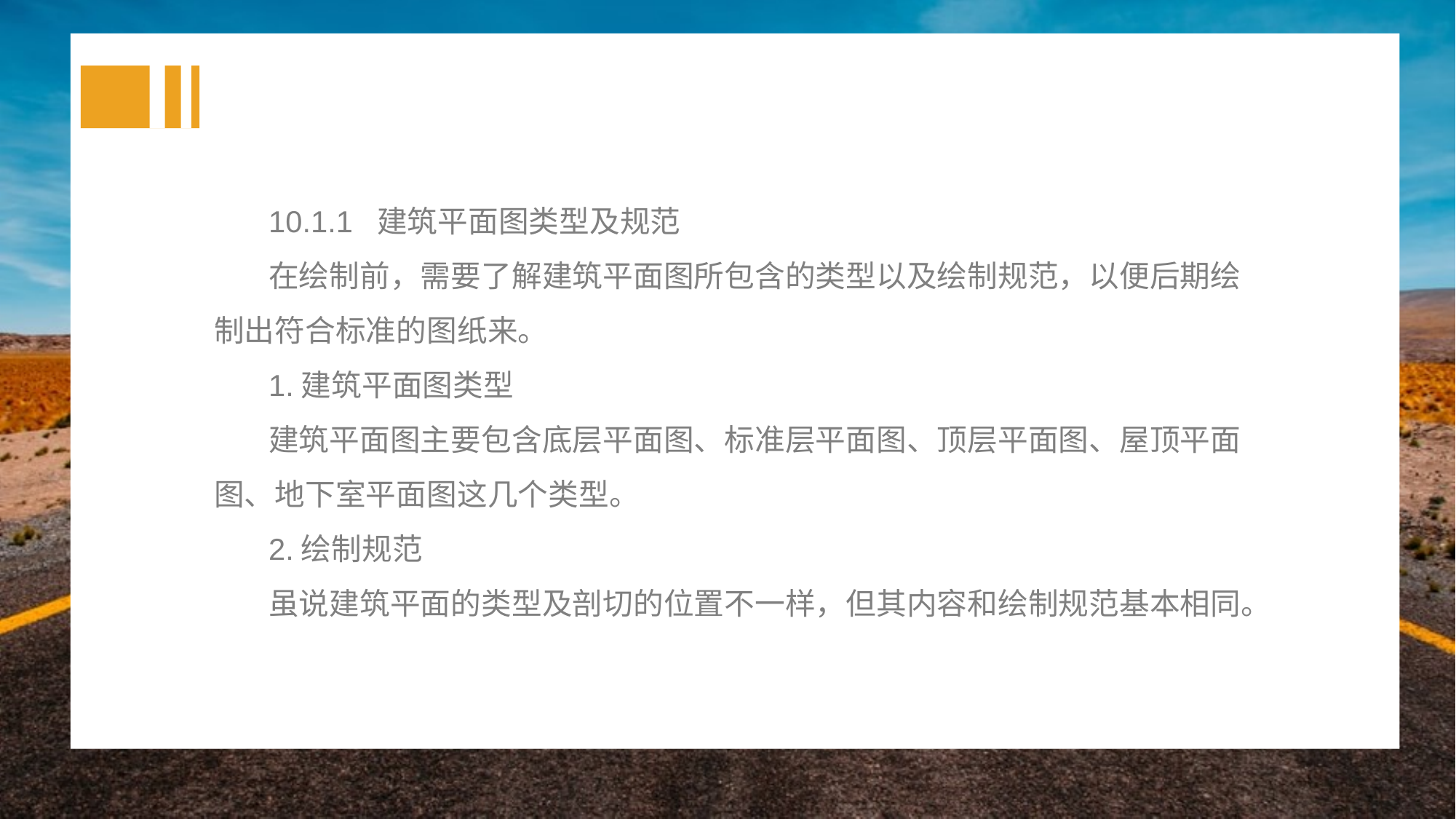

10.1.1  建筑平面图类型及规范
在绘制前，需要了解建筑平面图所包含的类型以及绘制规范，以便后期绘制出符合标准的图纸来。
1.建筑平面图类型
建筑平面图主要包含底层平面图、标准层平面图、顶层平面图、屋顶平面图、地下室平面图这几个类型。
2.绘制规范
虽说建筑平面的类型及剖切的位置不一样，但其内容和绘制规范基本相同。